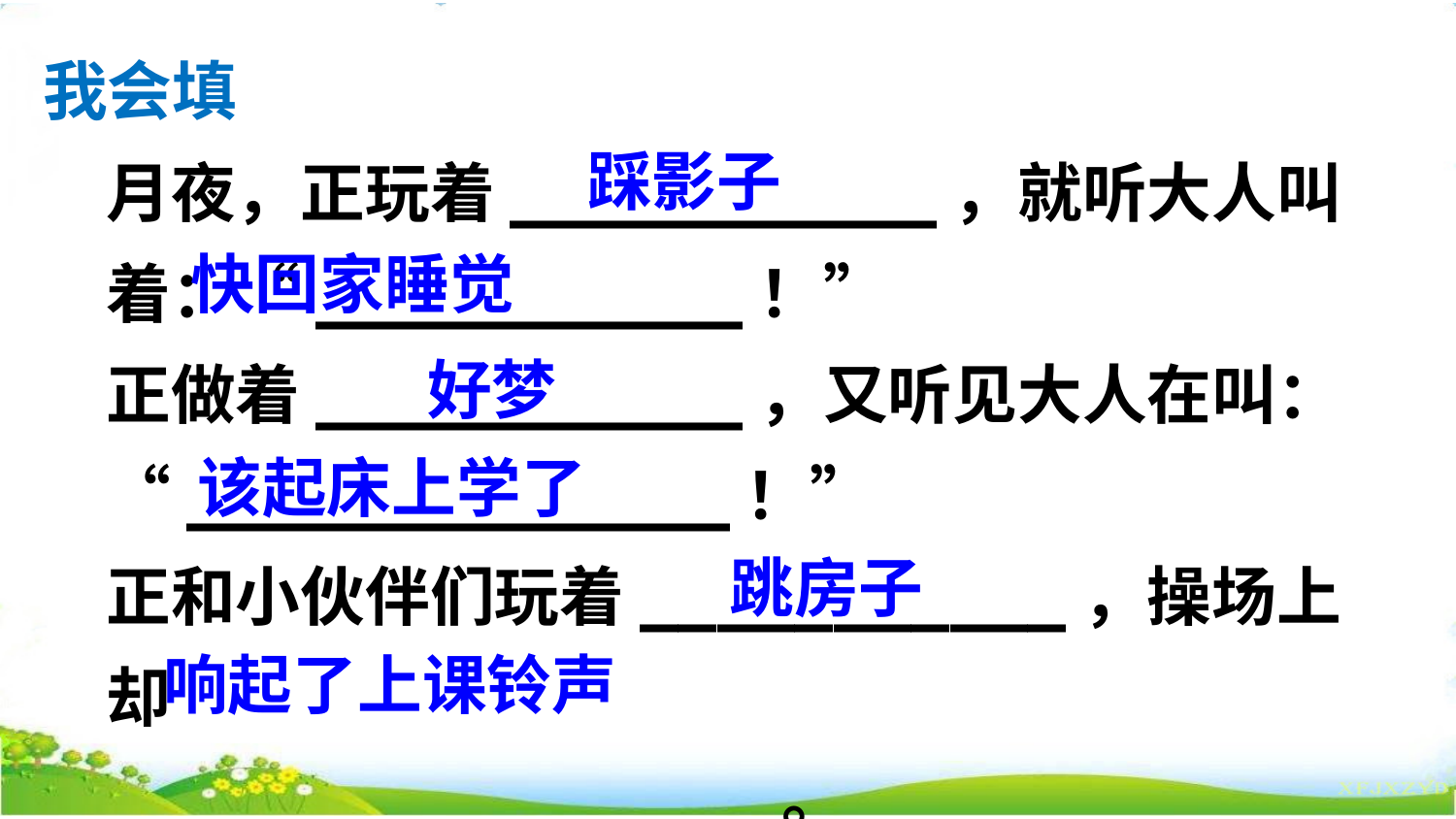

我会填
踩影子
月夜，正玩着___________，就听大人叫着：“___________！”
正做着___________，又听见大人在叫：“______________！”
正和小伙伴们玩着___________，操场上却　　　　　　　　 _________________。
快回家睡觉
好梦
该起床上学了
跳房子
响起了上课铃声